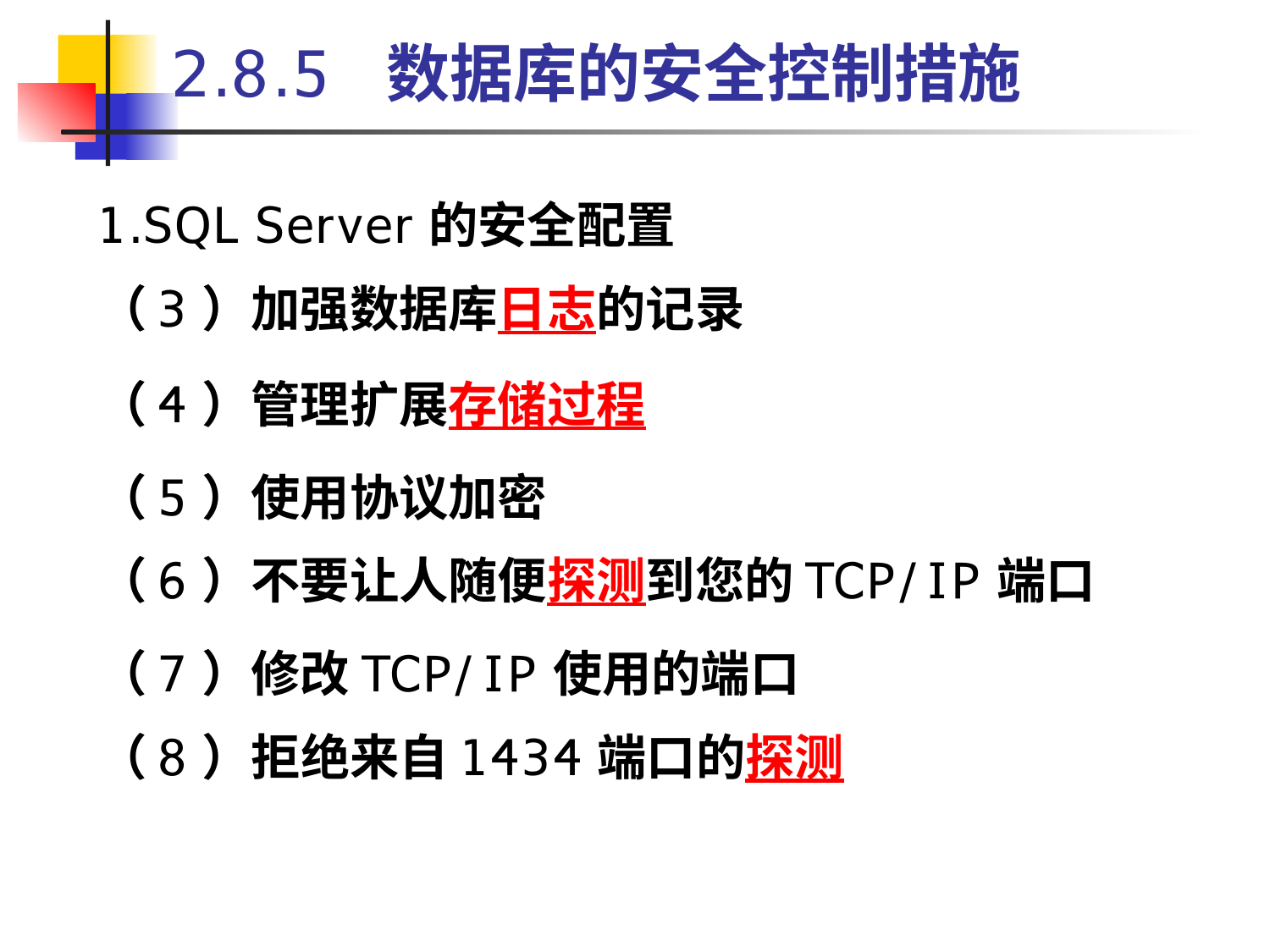

# 2.8.5  数据库的安全控制措施
1.SQL Server的安全配置
（3）加强数据库日志的记录
（4）管理扩展存储过程
（5）使用协议加密
（6）不要让人随便探测到您的TCP/IP端口
（7）修改TCP/IP使用的端口
（8）拒绝来自1434端口的探测